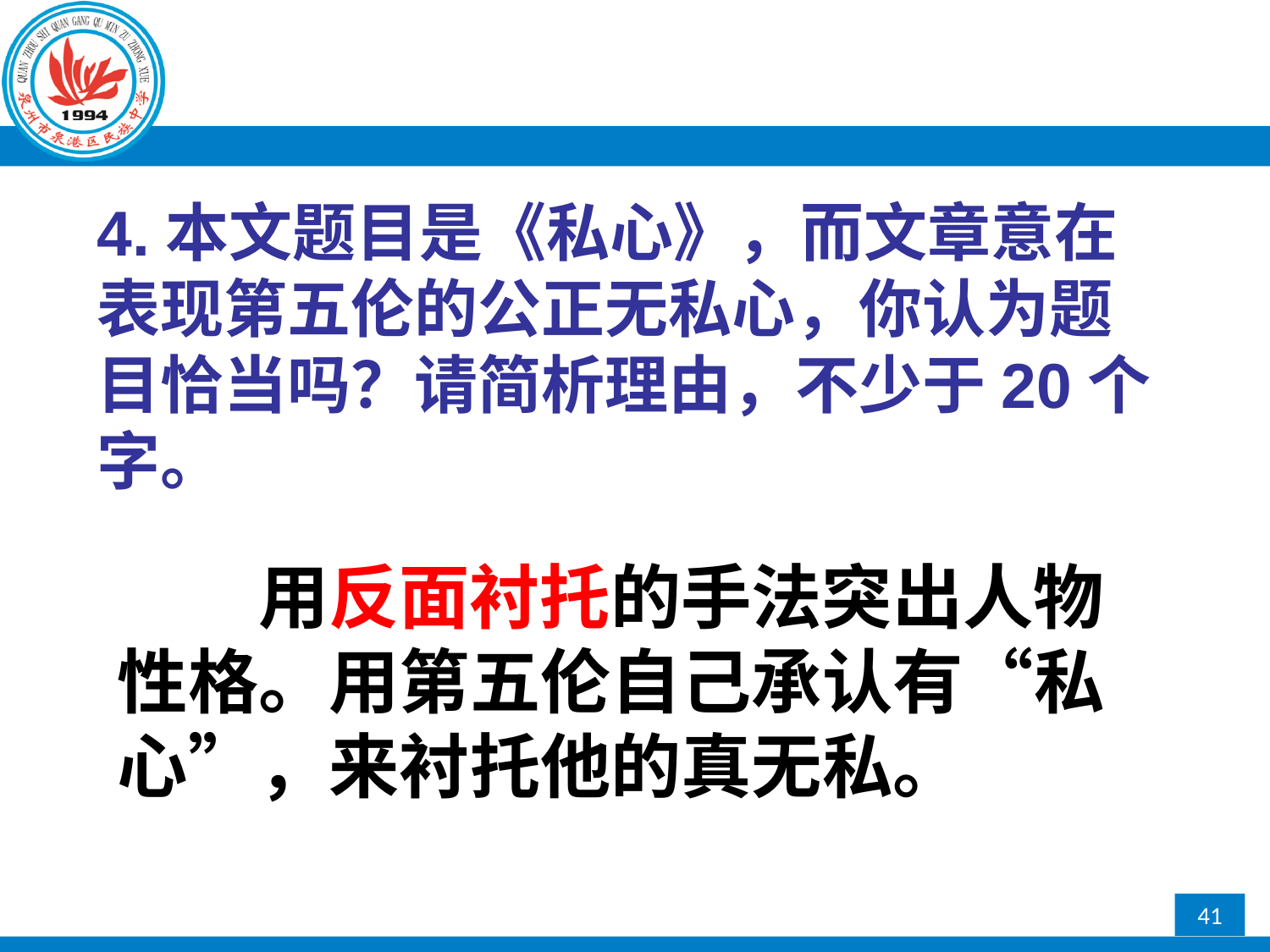

4.本文题目是《私心》，而文章意在表现第五伦的公正无私心，你认为题目恰当吗？请简析理由，不少于20个字。
　　用反面衬托的手法突出人物性格。用第五伦自己承认有“私心”，来衬托他的真无私。